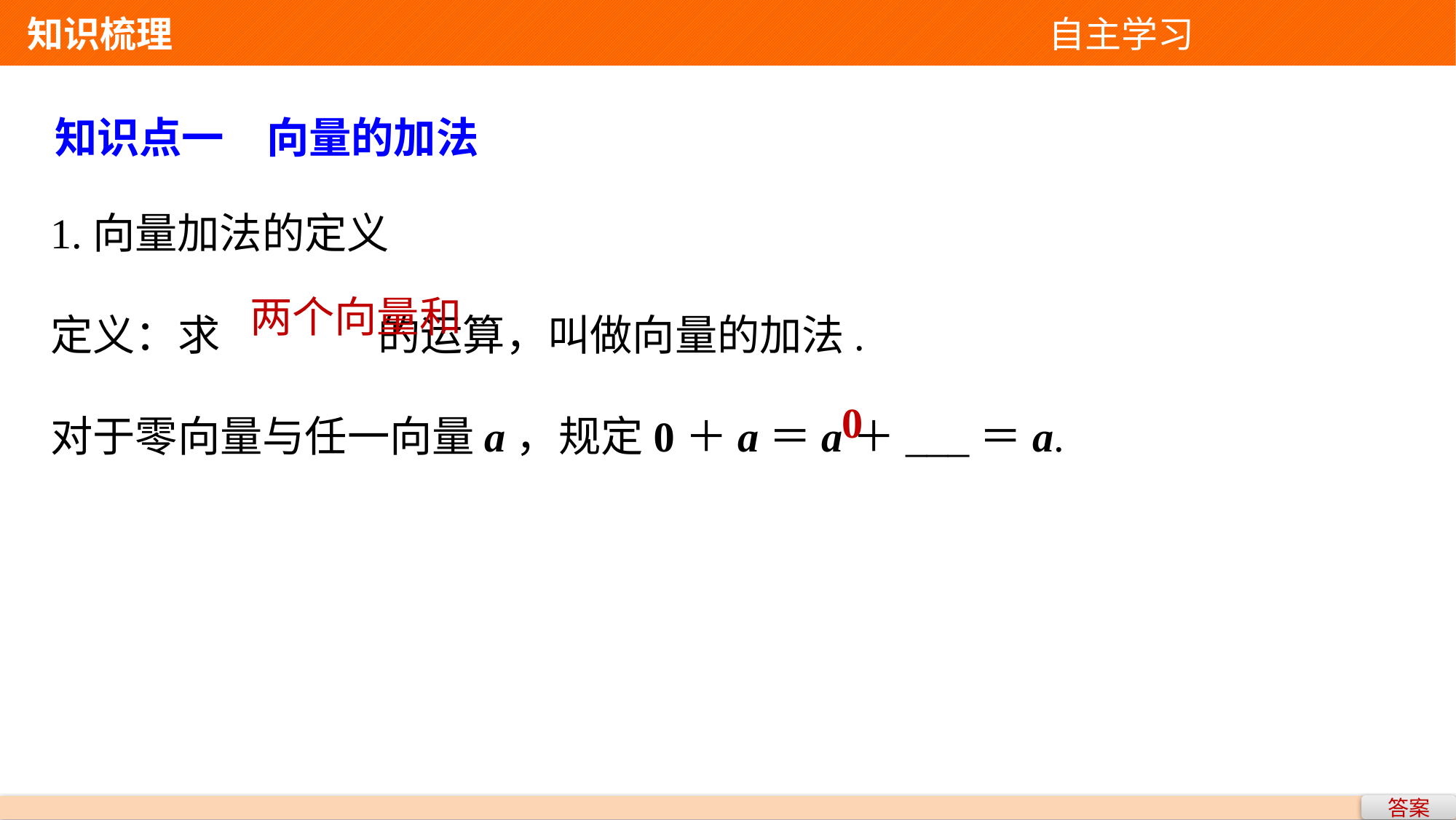

知识梳理                                                                                                           自主学习
知识点一　向量的加法
1.向量加法的定义
定义：求		的运算，叫做向量的加法.
对于零向量与任一向量a，规定0＋a＝a＋___＝a.
两个向量和
0
答案